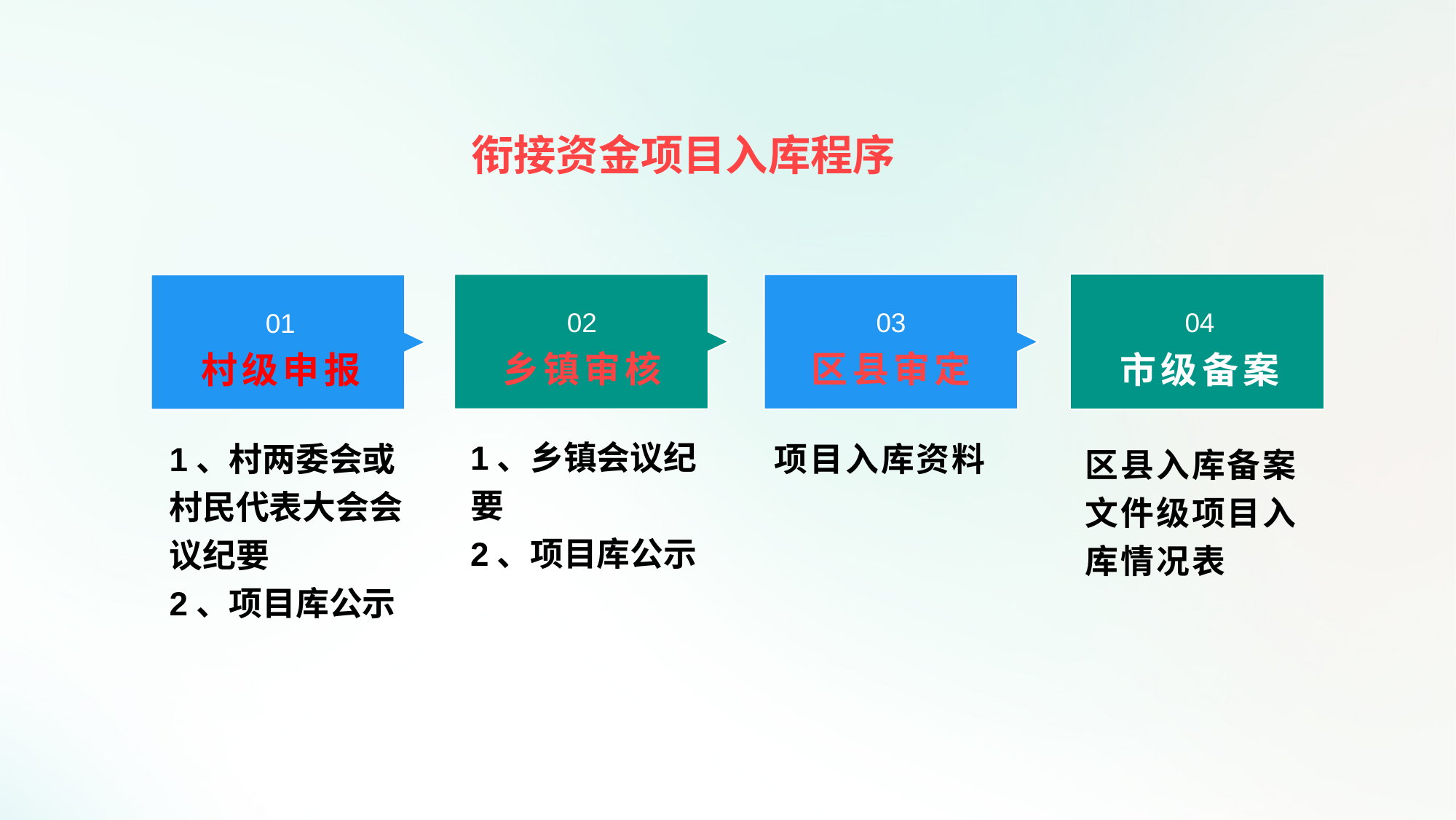

衔接资金项目入库程序

04
02
03
01
乡镇审核
区县审定
村级申报
市级备案
1、乡镇会议纪要
2、项目库公示
1、村两委会或村民代表大会会议纪要
2、项目库公示
项目入库资料
区县入库备案文件级项目入库情况表